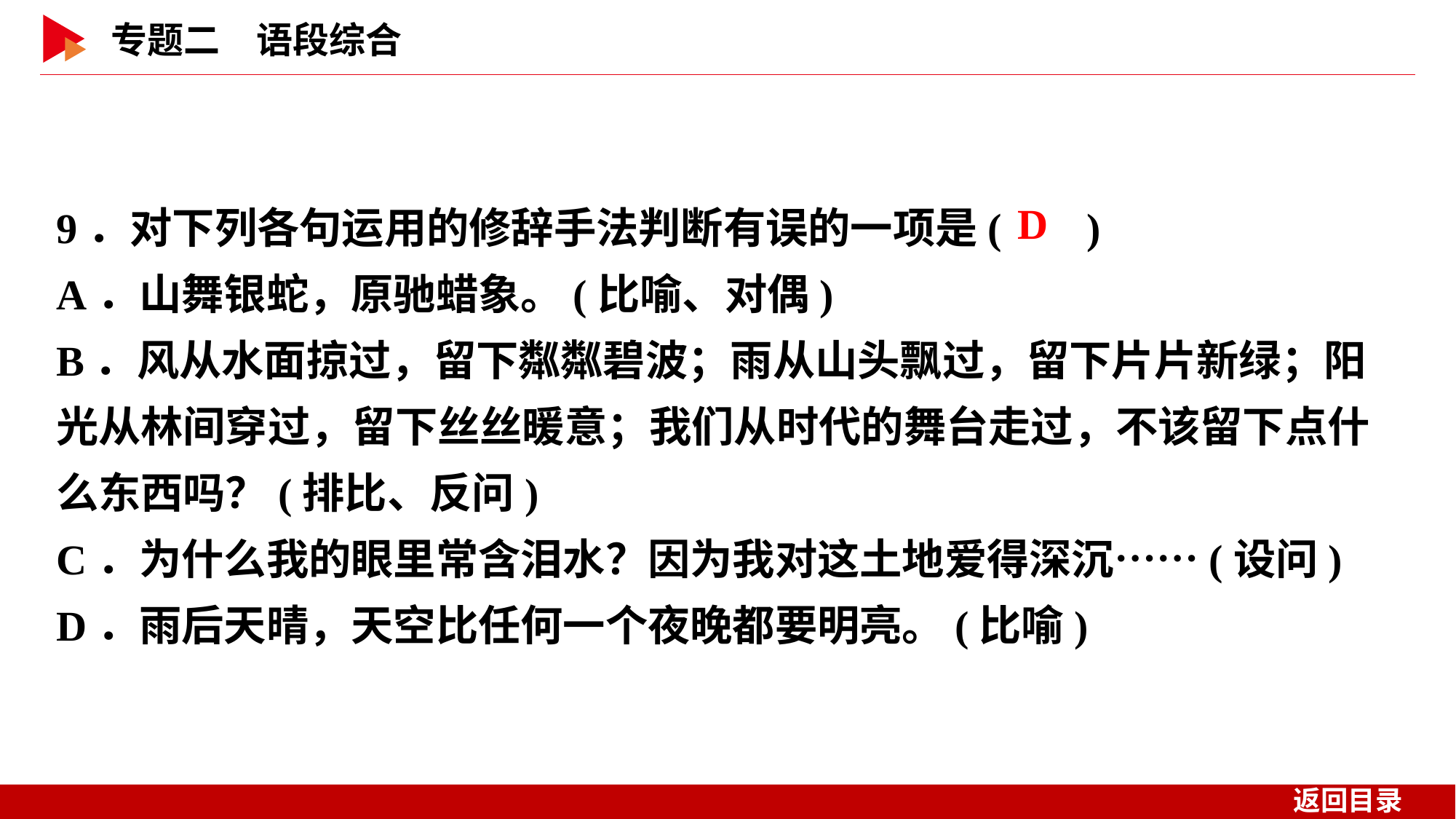

9．对下列各句运用的修辞手法判断有误的一项是(        )
A．山舞银蛇，原驰蜡象。(比喻、对偶)
B．风从水面掠过，留下粼粼碧波；雨从山头飘过，留下片片新绿；阳光从林间穿过，留下丝丝暖意；我们从时代的舞台走过，不该留下点什么东西吗？(排比、反问)
C．为什么我的眼里常含泪水？因为我对这土地爱得深沉……(设问)
D．雨后天晴，天空比任何一个夜晚都要明亮。(比喻)
   D